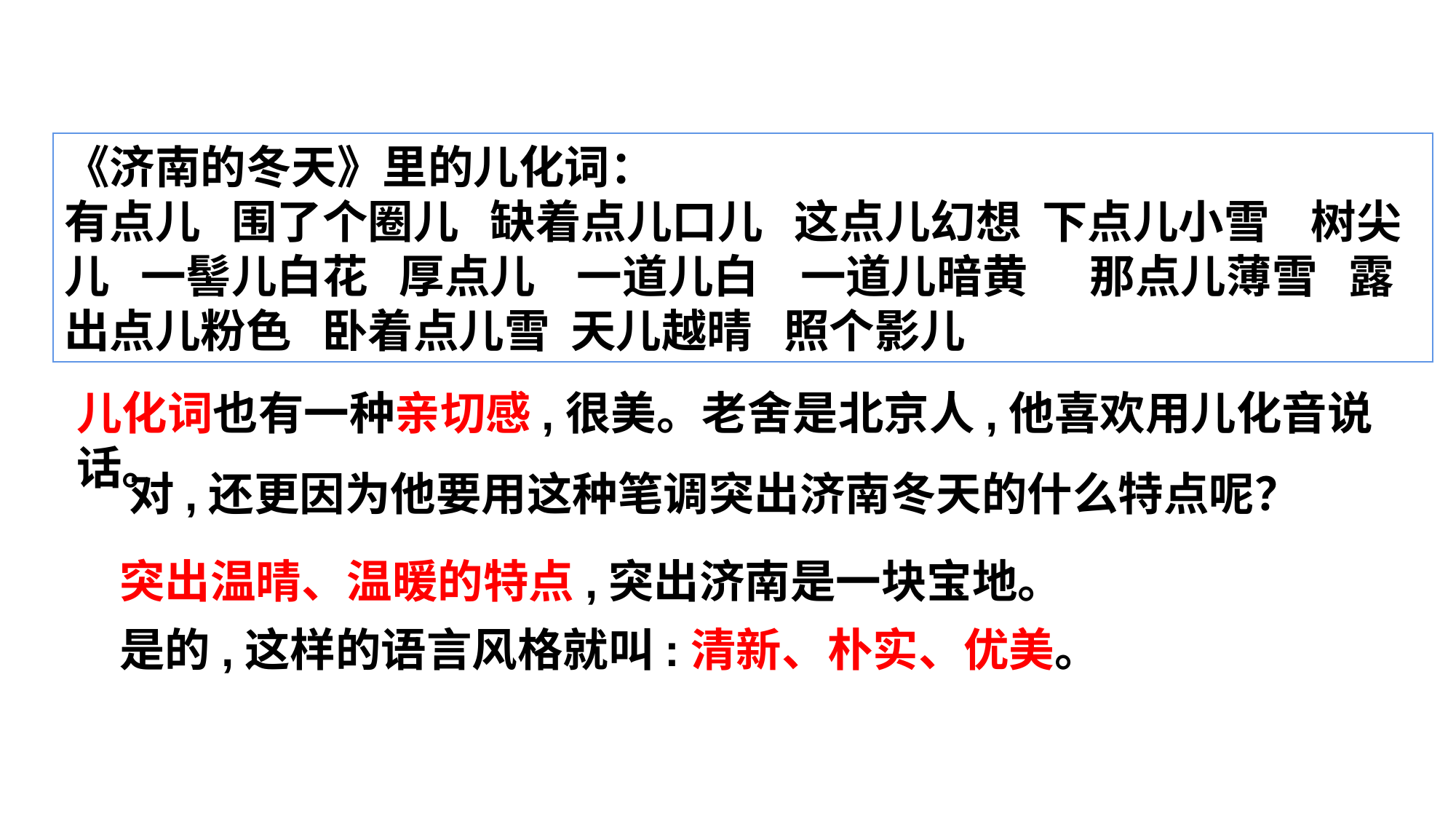

《济南的冬天》里的儿化词：
有点儿   围了个圈儿   缺着点儿口儿   这点儿幻想  下点儿小雪    树尖儿   一髻儿白花   厚点儿    一道儿白    一道儿暗黄      那点儿薄雪   露出点儿粉色   卧着点儿雪  天儿越晴   照个影儿
儿化词也有一种亲切感,很美。老舍是北京人,他喜欢用儿化音说话。
    对,还更因为他要用这种笔调突出济南冬天的什么特点呢？
     突出温晴、温暖的特点,突出济南是一块宝地。
     是的,这样的语言风格就叫:清新、朴实、优美。